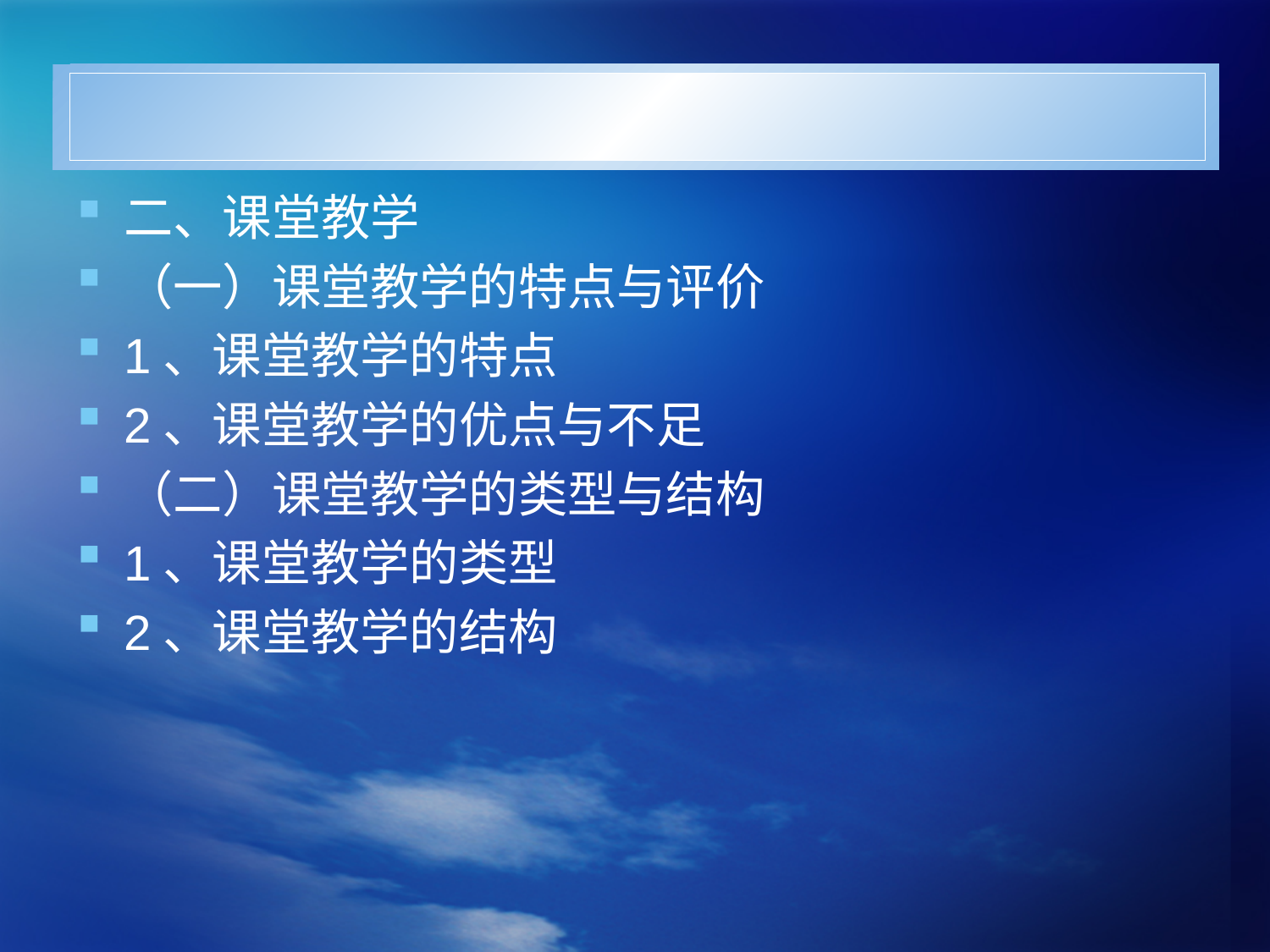

#
二、课堂教学
（一）课堂教学的特点与评价
1、课堂教学的特点
2、课堂教学的优点与不足
（二）课堂教学的类型与结构
1、课堂教学的类型
2、课堂教学的结构